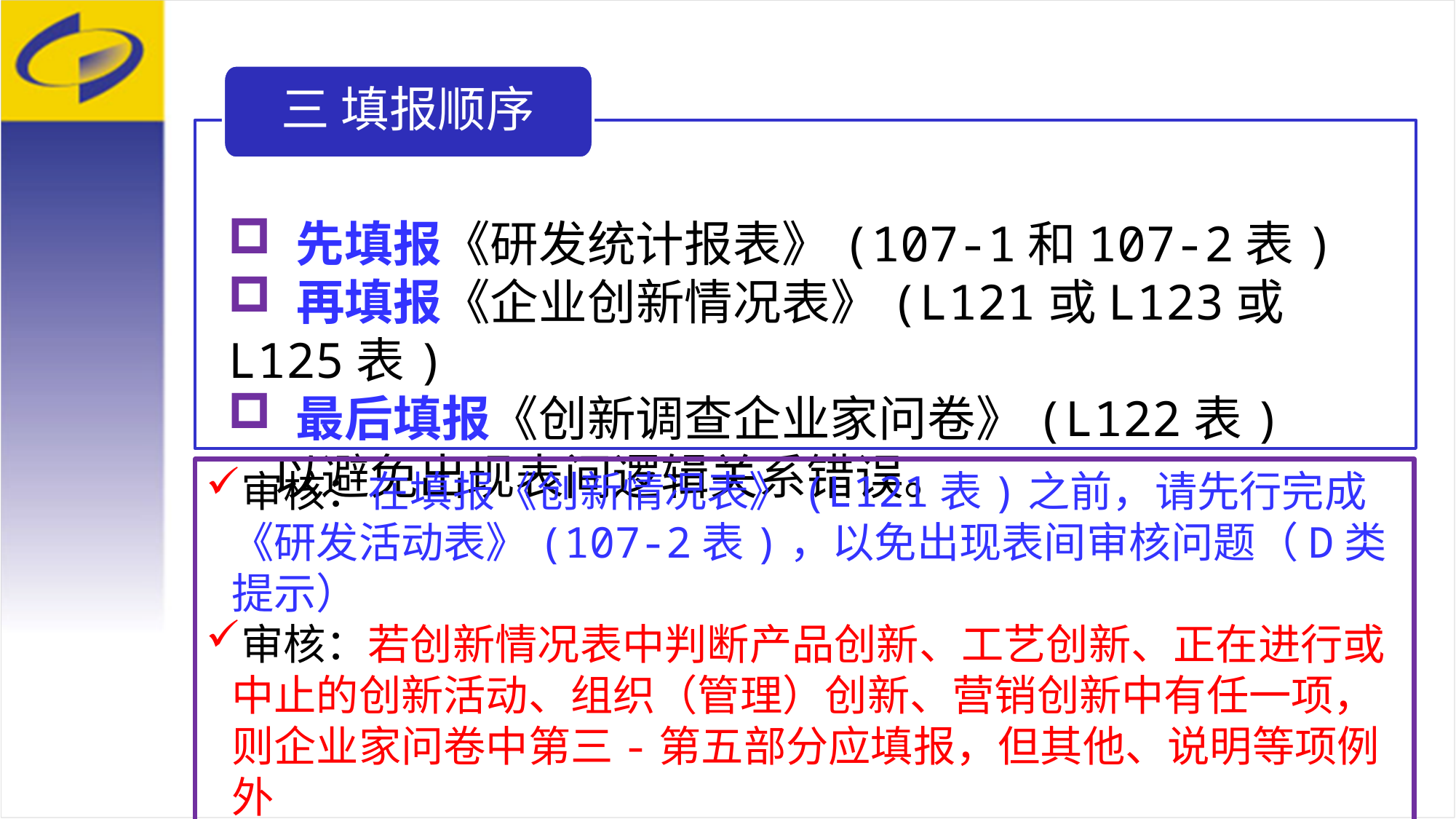

三 填报顺序

 先填报《研发统计报表》(107-1和107-2表)
 再填报《企业创新情况表》(L121或L123或L125表)
 最后填报《创新调查企业家问卷》(L122表)
   以避免出现表间逻辑关系错误。

审核：在填报《创新情况表》(L121表)之前，请先行完成《研发活动表》(107-2表)，以免出现表间审核问题（D类提示）
审核：若创新情况表中判断产品创新、工艺创新、正在进行或中止的创新活动、组织（管理）创新、营销创新中有任一项，则企业家问卷中第三-第五部分应填报，但其他、说明等项例外
（C类提示）
10